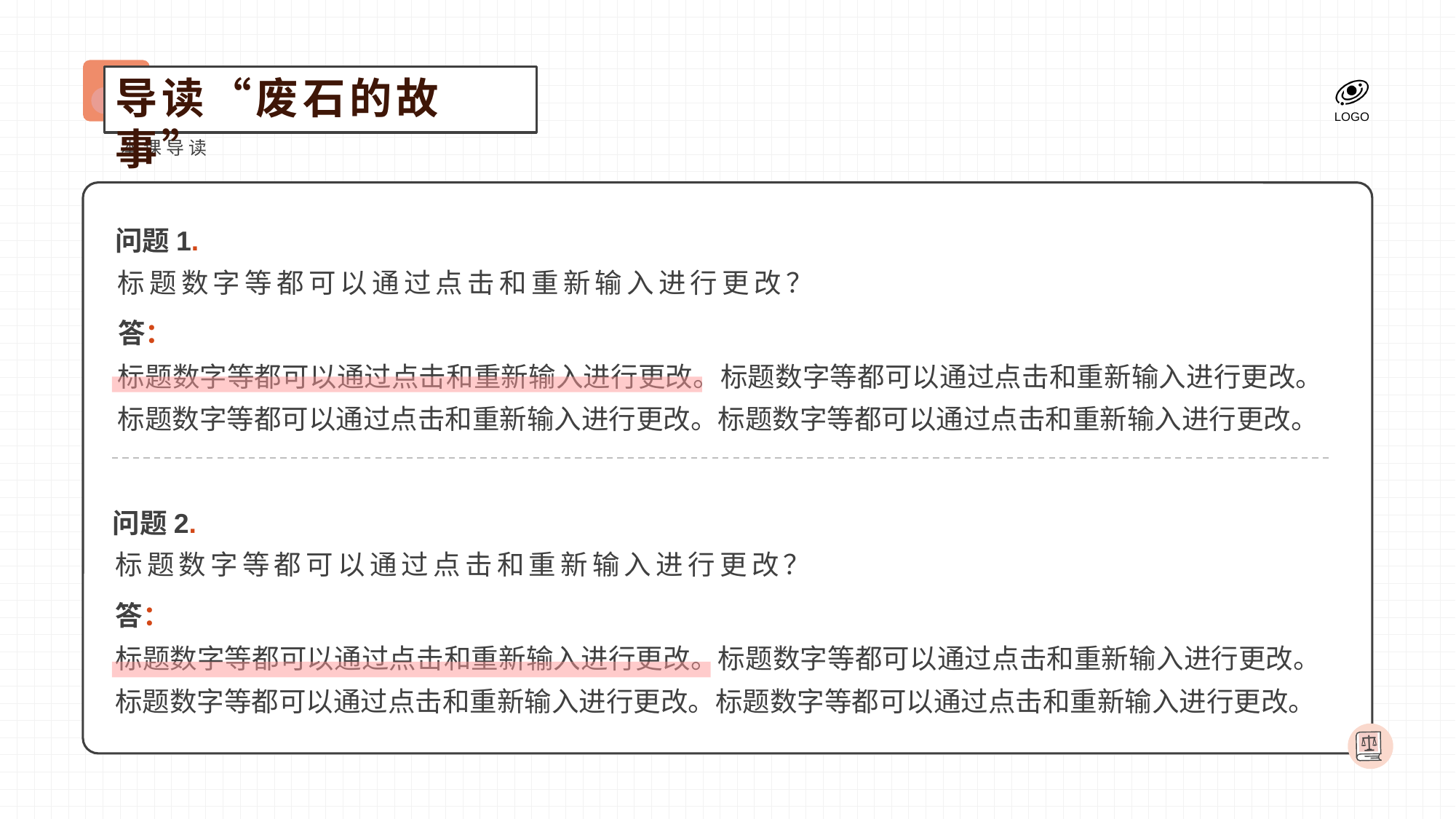

导读“废石的故事”
本课导读
问题1.
标题数字等都可以通过点击和重新输入进行更改？
答：
标题数字等都可以通过点击和重新输入进行更改。标题数字等都可以通过点击和重新输入进行更改。标题数字等都可以通过点击和重新输入进行更改。标题数字等都可以通过点击和重新输入进行更改。
问题2.
标题数字等都可以通过点击和重新输入进行更改？
答：
标题数字等都可以通过点击和重新输入进行更改。标题数字等都可以通过点击和重新输入进行更改。标题数字等都可以通过点击和重新输入进行更改。标题数字等都可以通过点击和重新输入进行更改。